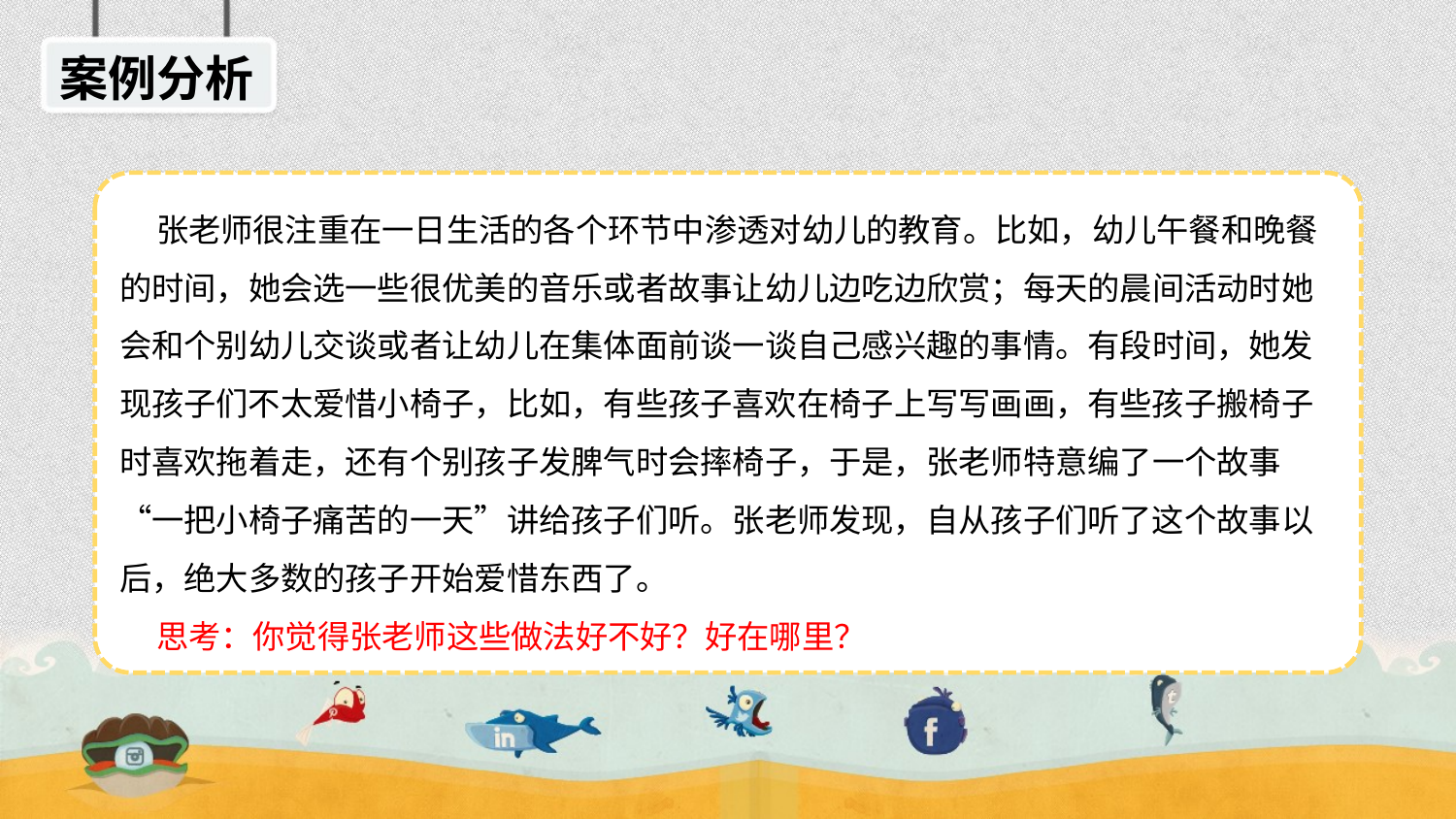

案例分析
    张老师很注重在一日生活的各个环节中渗透对幼儿的教育。比如，幼儿午餐和晚餐的时间，她会选一些很优美的音乐或者故事让幼儿边吃边欣赏；每天的晨间活动时她会和个别幼儿交谈或者让幼儿在集体面前谈一谈自己感兴趣的事情。有段时间，她发现孩子们不太爱惜小椅子，比如，有些孩子喜欢在椅子上写写画画，有些孩子搬椅子时喜欢拖着走，还有个别孩子发脾气时会摔椅子，于是，张老师特意编了一个故事“一把小椅子痛苦的一天”讲给孩子们听。张老师发现，自从孩子们听了这个故事以后，绝大多数的孩子开始爱惜东西了。
    思考：你觉得张老师这些做法好不好？好在哪里？